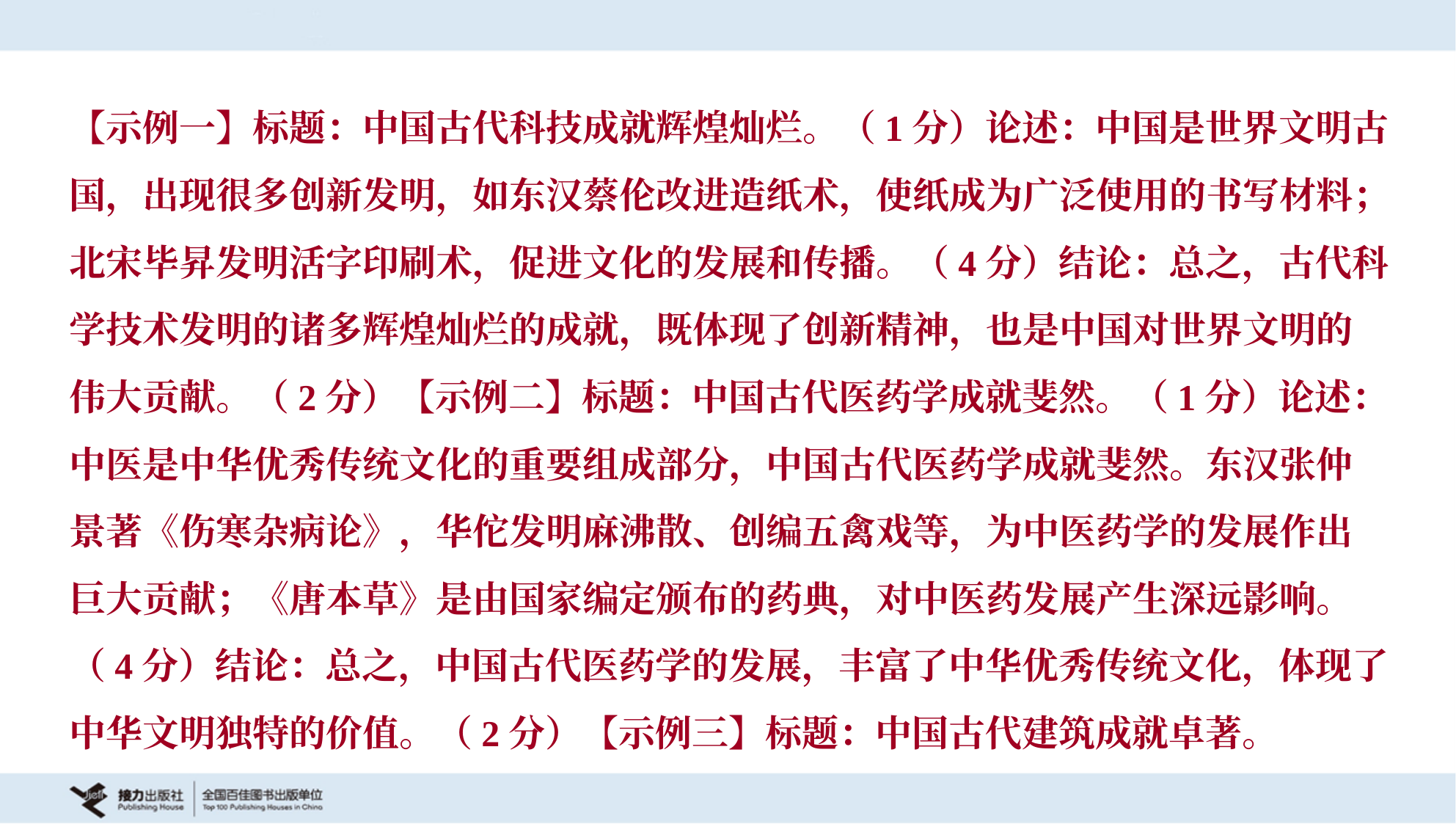

【示例一】标题：中国古代科技成就辉煌灿烂。（1分）论述：中国是世界文明古
国，出现很多创新发明，如东汉蔡伦改进造纸术，使纸成为广泛使用的书写材料；
北宋毕昇发明活字印刷术，促进文化的发展和传播。（4分）结论：总之，古代科
学技术发明的诸多辉煌灿烂的成就，既体现了创新精神，也是中国对世界文明的
伟大贡献。（2分）【示例二】标题：中国古代医药学成就斐然。（1分）论述：
中医是中华优秀传统文化的重要组成部分，中国古代医药学成就斐然。东汉张仲
景著《伤寒杂病论》，华佗发明麻沸散、创编五禽戏等，为中医药学的发展作出
巨大贡献；《唐本草》是由国家编定颁布的药典，对中医药发展产生深远影响。
（4分）结论：总之，中国古代医药学的发展，丰富了中华优秀传统文化，体现了
中华文明独特的价值。（2分）【示例三】标题：中国古代建筑成就卓著。